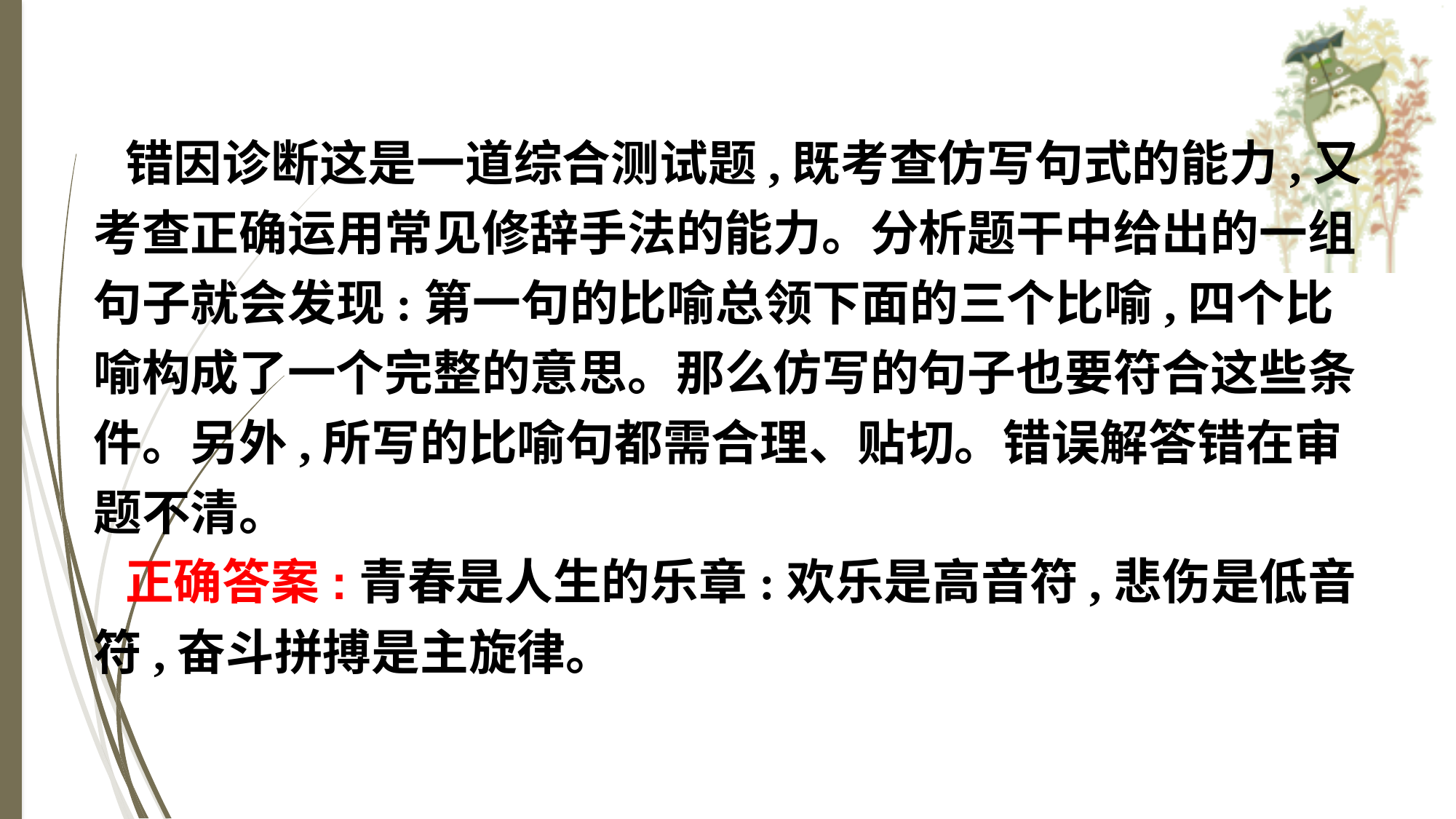

错因诊断这是一道综合测试题,既考查仿写句式的能力,又考查正确运用常见修辞手法的能力。分析题干中给出的一组句子就会发现:第一句的比喻总领下面的三个比喻,四个比喻构成了一个完整的意思。那么仿写的句子也要符合这些条件。另外,所写的比喻句都需合理、贴切。错误解答错在审题不清。
正确答案:青春是人生的乐章:欢乐是高音符,悲伤是低音符,奋斗拼搏是主旋律。